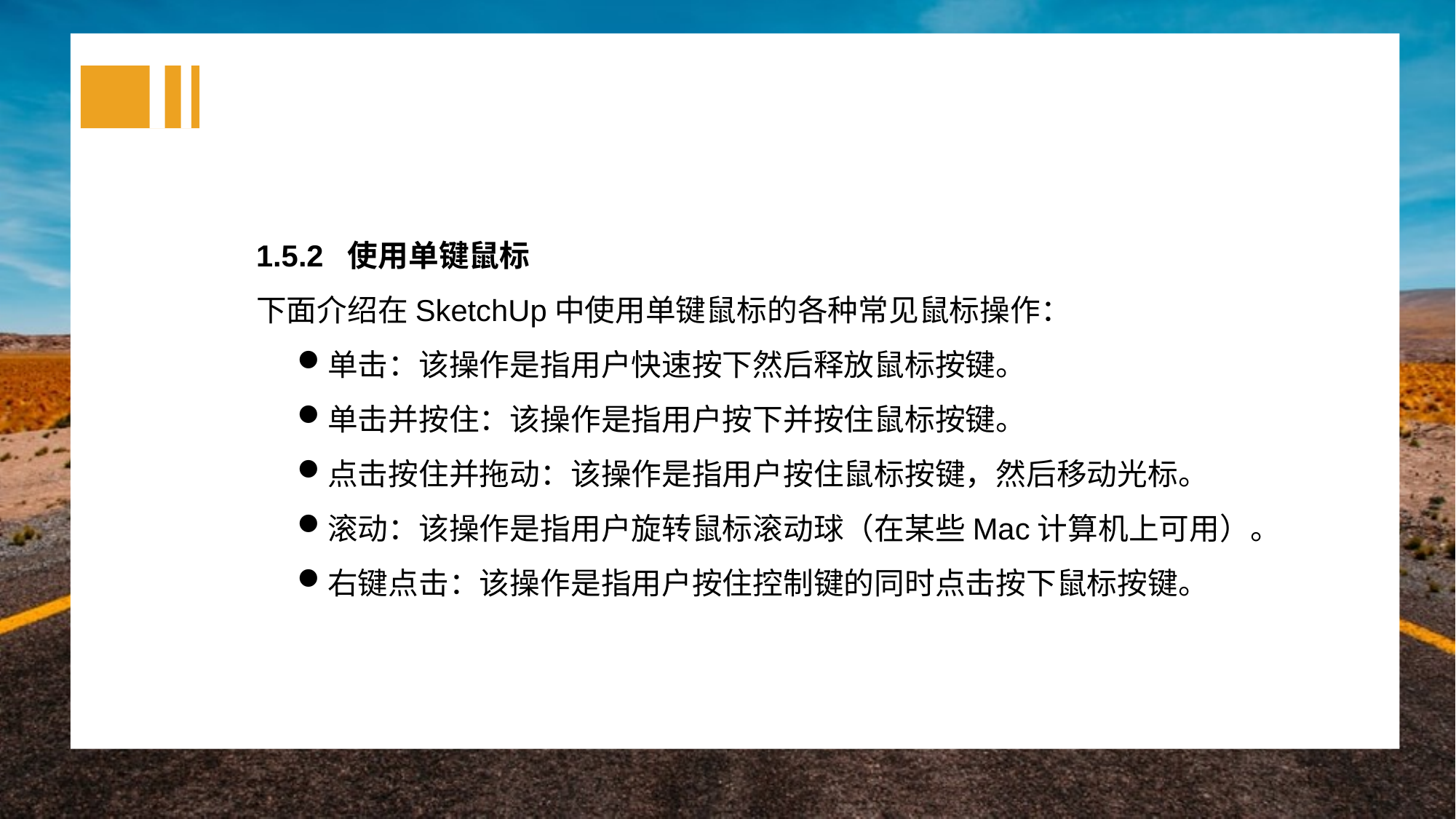

1.5.2  使用单键鼠标
下面介绍在SketchUp中使用单键鼠标的各种常见鼠标操作：
单击：该操作是指用户快速按下然后释放鼠标按键。
单击并按住：该操作是指用户按下并按住鼠标按键。
点击按住并拖动：该操作是指用户按住鼠标按键，然后移动光标。
滚动：该操作是指用户旋转鼠标滚动球（在某些Mac计算机上可用）。
右键点击：该操作是指用户按住控制键的同时点击按下鼠标按键。